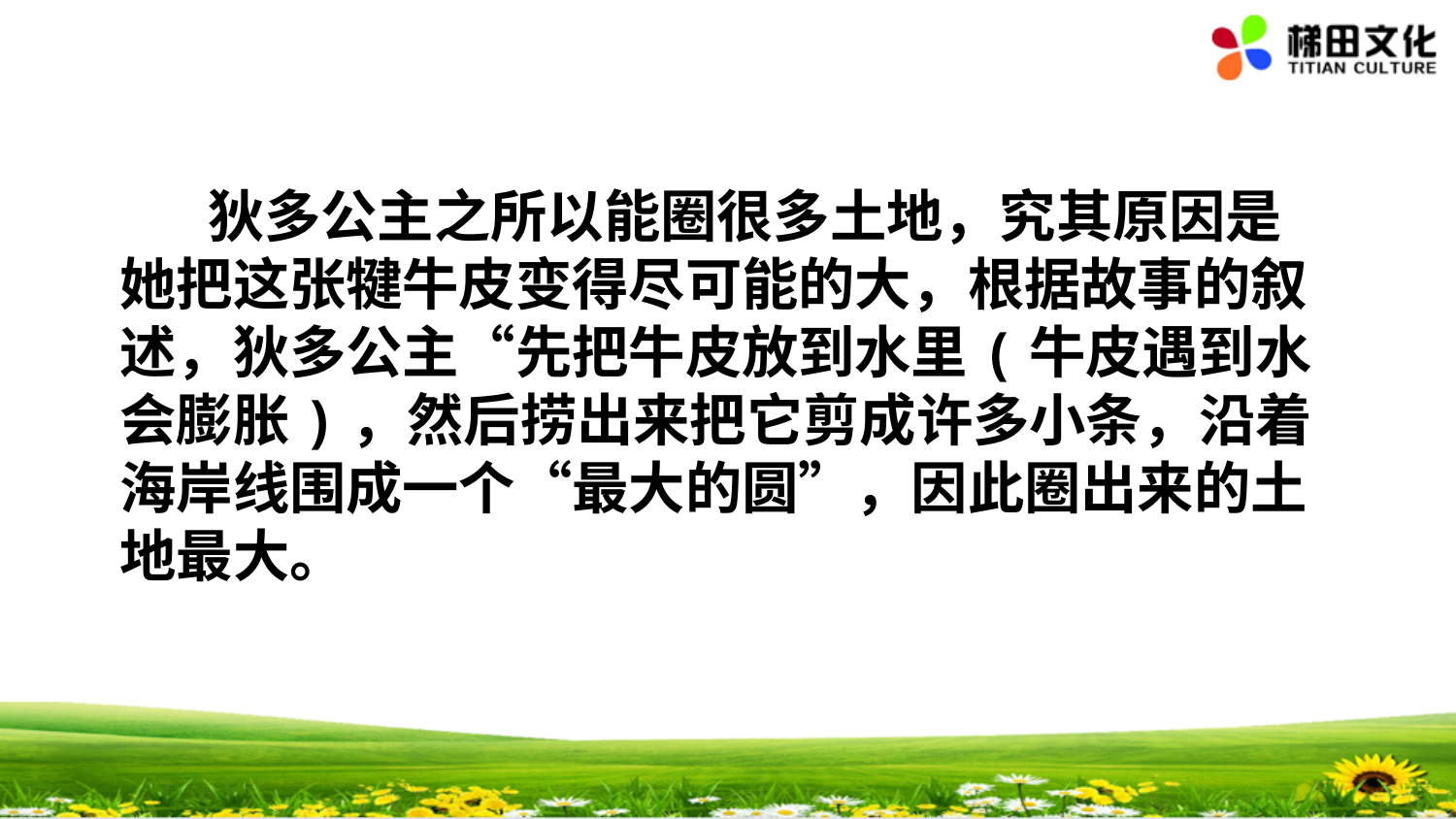

狄多公主之所以能圈很多土地，究其原因是她把这张犍牛皮变得尽可能的大，根据故事的叙述，狄多公主“先把牛皮放到水里(牛皮遇到水会膨胀)，然后捞出来把它剪成许多小条，沿着海岸线围成一个“最大的圆”，因此圈出来的土地最大。